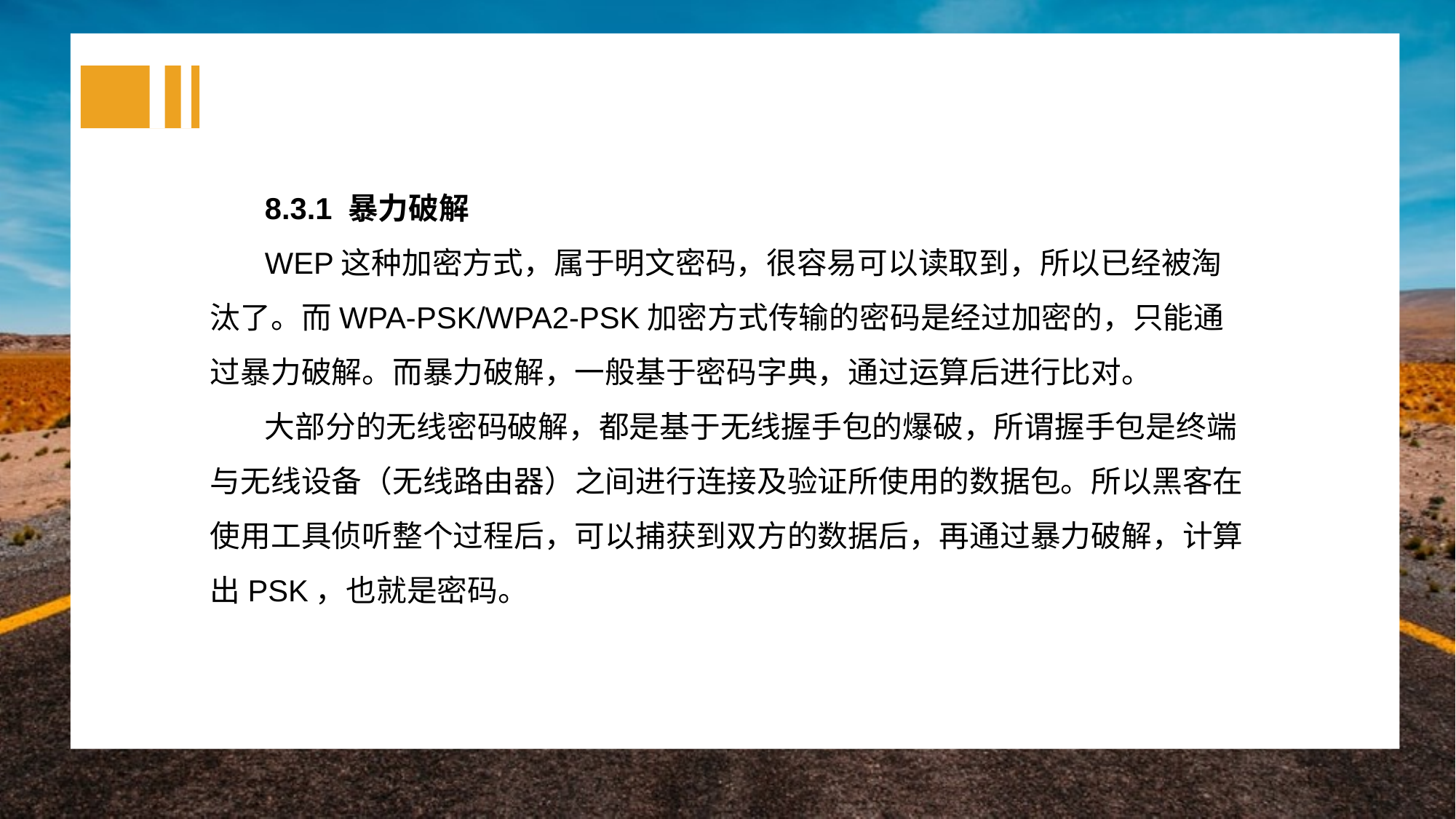

8.3.1 暴力破解
WEP这种加密方式，属于明文密码，很容易可以读取到，所以已经被淘汰了。而WPA-PSK/WPA2-PSK加密方式传输的密码是经过加密的，只能通过暴力破解。而暴力破解，一般基于密码字典，通过运算后进行比对。
大部分的无线密码破解，都是基于无线握手包的爆破，所谓握手包是终端与无线设备（无线路由器）之间进行连接及验证所使用的数据包。所以黑客在使用工具侦听整个过程后，可以捕获到双方的数据后，再通过暴力破解，计算出PSK，也就是密码。